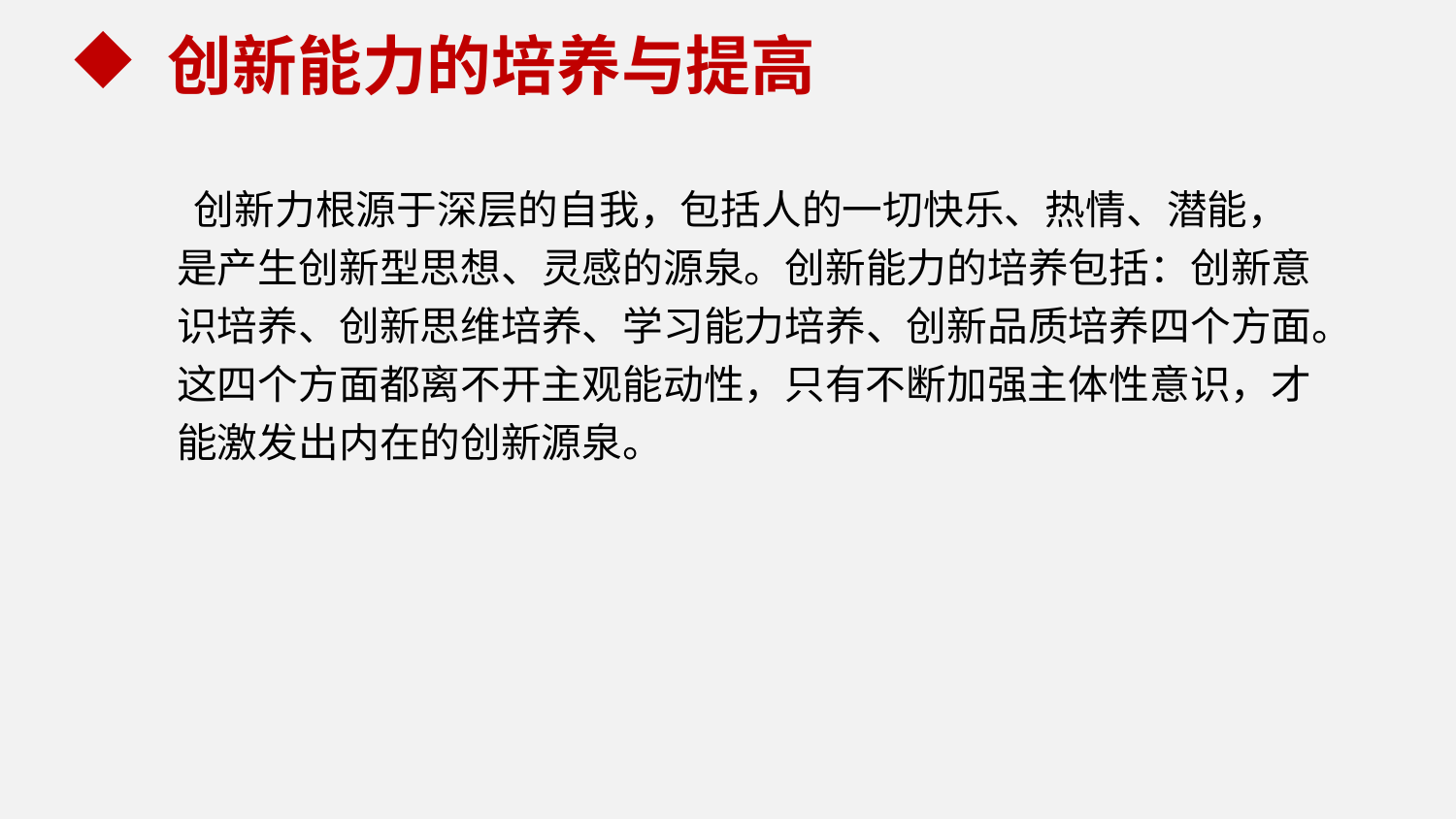

创新能力的培养与提高
 创新力根源于深层的自我，包括人的一切快乐、热情、潜能，是产生创新型思想、灵感的源泉。创新能力的培养包括：创新意识培养、创新思维培养、学习能力培养、创新品质培养四个方面。这四个方面都离不开主观能动性，只有不断加强主体性意识，才能激发出内在的创新源泉。